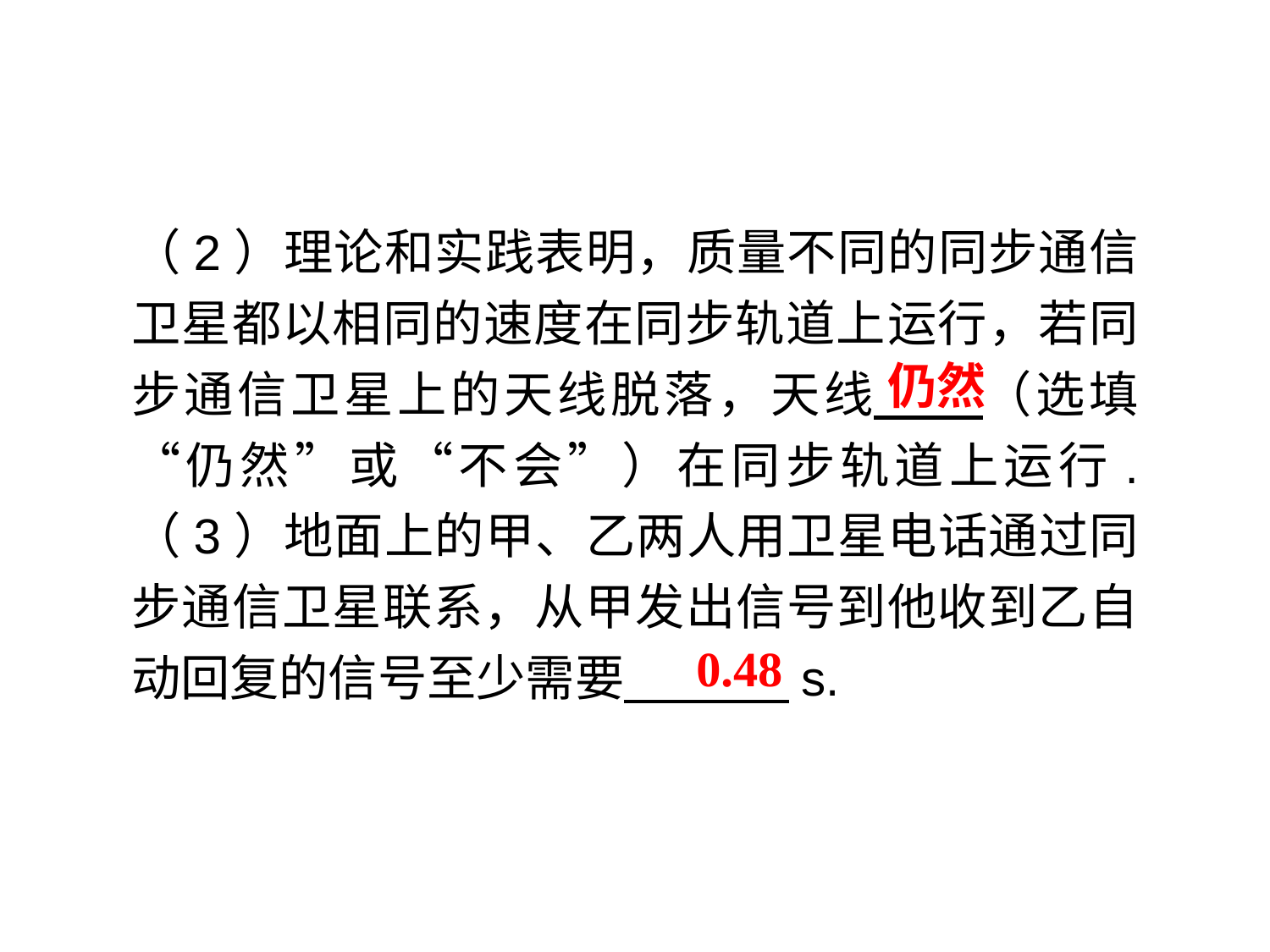

（2）理论和实践表明，质量不同的同步通信卫星都以相同的速度在同步轨道上运行，若同步通信卫星上的天线脱落，天线       （选填“仍然”或“不会”）在同步轨道上运行. （3）地面上的甲、乙两人用卫星电话通过同步通信卫星联系，从甲发出信号到他收到乙自动回复的信号至少需要　      　s.
仍然
0.48